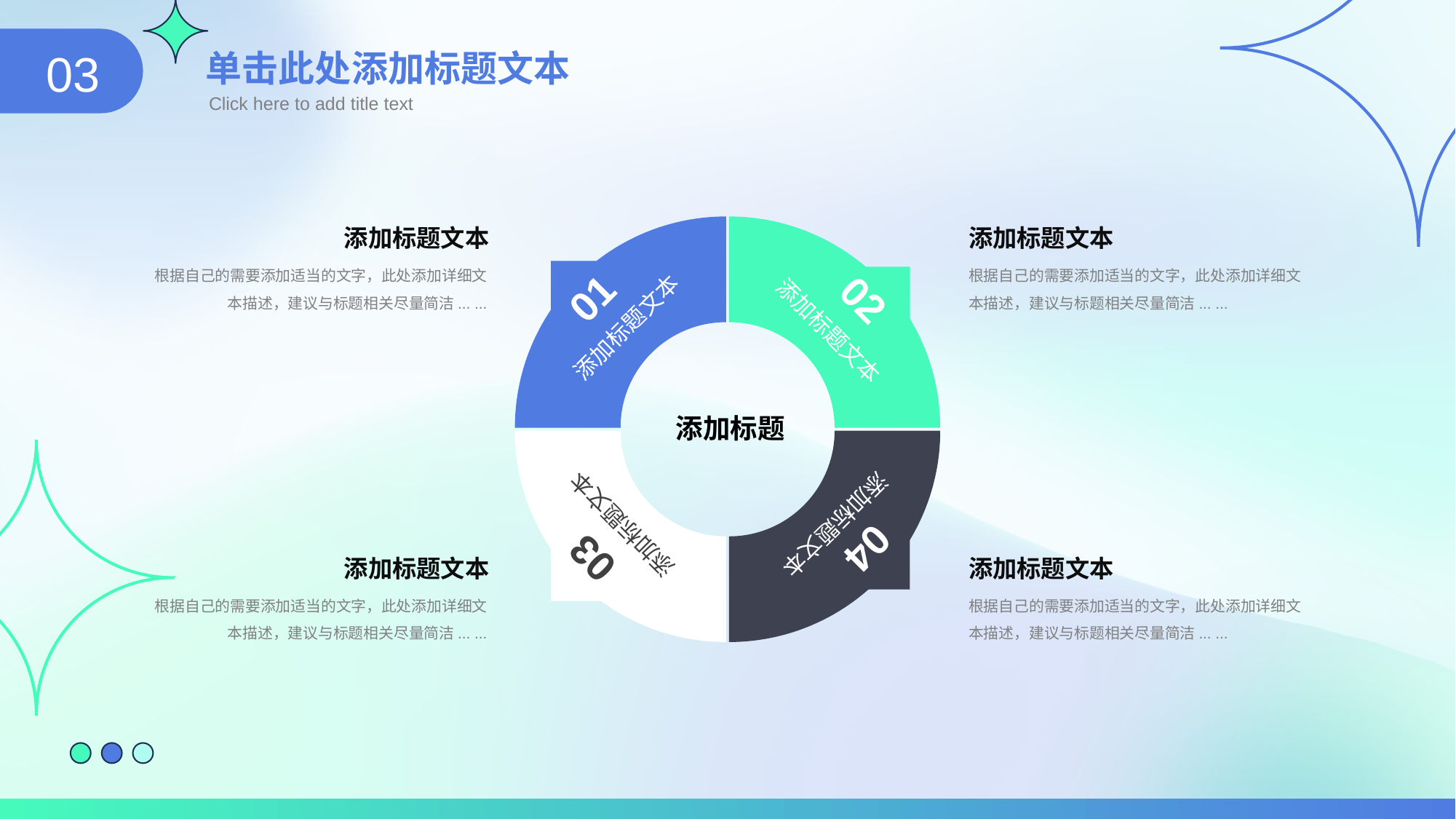

03
单击此处添加标题文本
Click here to add title text

### Chart

| Category | 销售额 |
|---|---|
| 第一季度 | 30.0 |
| 第二季度 | 30.0 |
| 第三季度 | 30.0 |
| 第四季度 | 30.0 |

01
02
添加标题文本
添加标题文本
添加标题文本
添加标题文本
04

03

添加标题文本
根据自己的需要添加适当的文字，此处添加详细文本描述，建议与标题相关尽量简洁... ...
添加标题文本
根据自己的需要添加适当的文字，此处添加详细文本描述，建议与标题相关尽量简洁... ...
添加标题
添加标题文本
根据自己的需要添加适当的文字，此处添加详细文本描述，建议与标题相关尽量简洁... ...
添加标题文本
根据自己的需要添加适当的文字，此处添加详细文本描述，建议与标题相关尽量简洁... ...